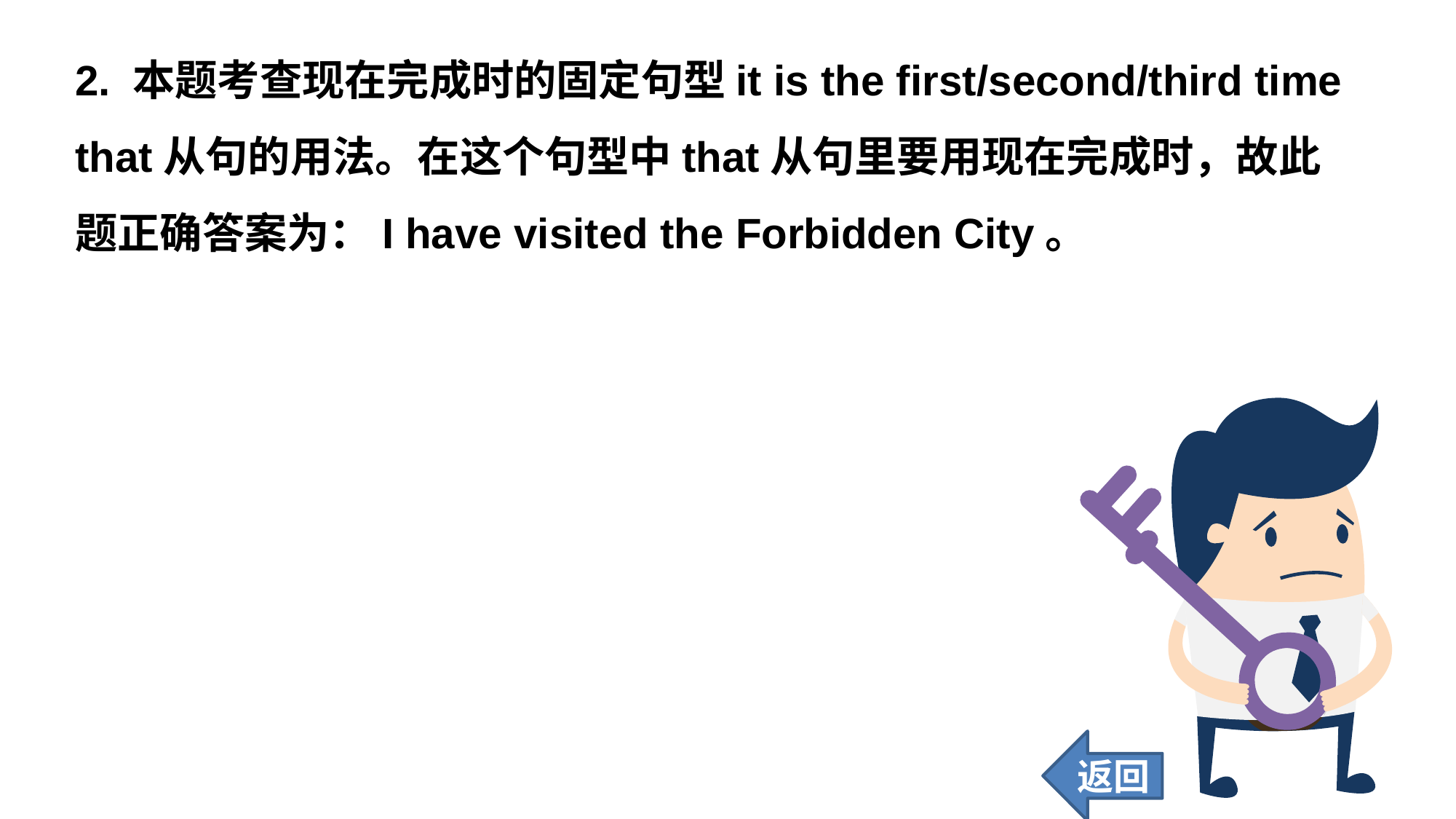

2. 本题考查现在完成时的固定句型it is the first/second/third time that从句的用法。在这个句型中that从句里要用现在完成时，故此题正确答案为：I have visited the Forbidden City。

返回
55